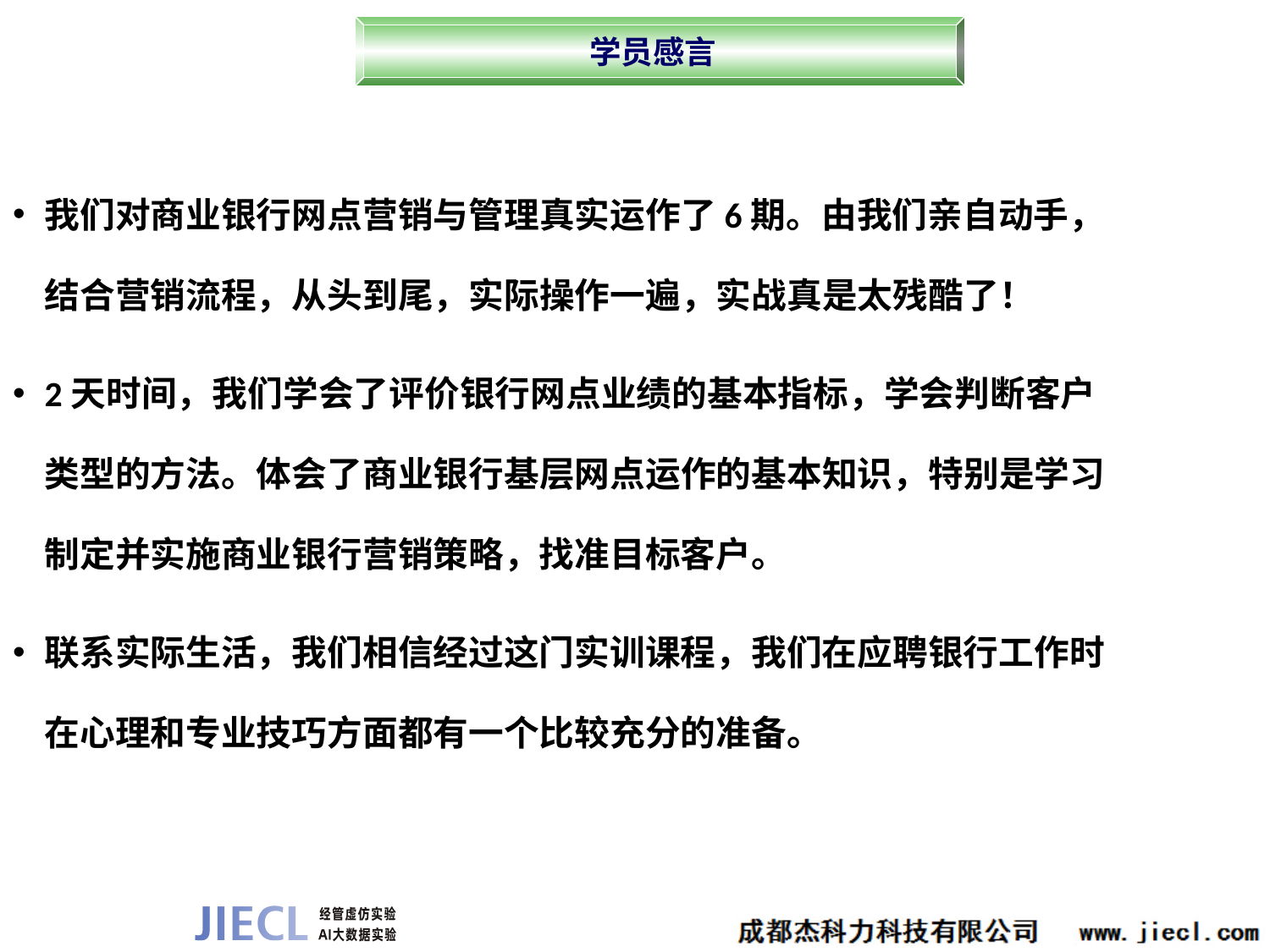

学员感言
我们对商业银行网点营销与管理真实运作了6期。由我们亲自动手，结合营销流程，从头到尾，实际操作一遍，实战真是太残酷了！
2天时间，我们学会了评价银行网点业绩的基本指标，学会判断客户类型的方法。体会了商业银行基层网点运作的基本知识，特别是学习制定并实施商业银行营销策略，找准目标客户。
联系实际生活，我们相信经过这门实训课程，我们在应聘银行工作时在心理和专业技巧方面都有一个比较充分的准备。